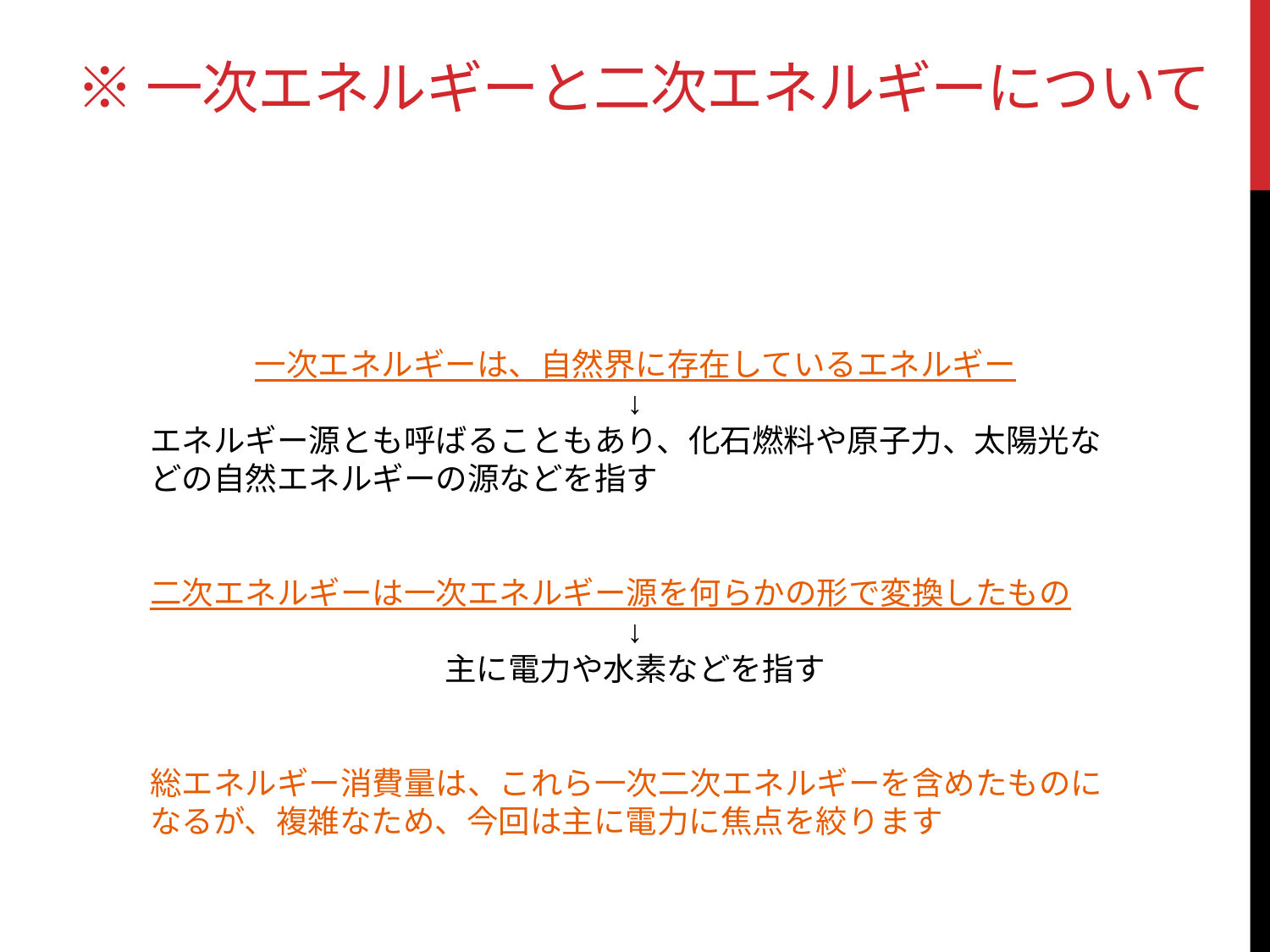

# ※一次エネルギーと二次エネルギーについて
一次エネルギーは、自然界に存在しているエネルギー
↓
エネルギー源とも呼ばることもあり、化石燃料や原子力、太陽光などの自然エネルギーの源などを指す

二次エネルギーは一次エネルギー源を何らかの形で変換したもの
↓
主に電力や水素などを指す

総エネルギー消費量は、これら一次二次エネルギーを含めたものになるが、複雑なため、今回は主に電力に焦点を絞ります